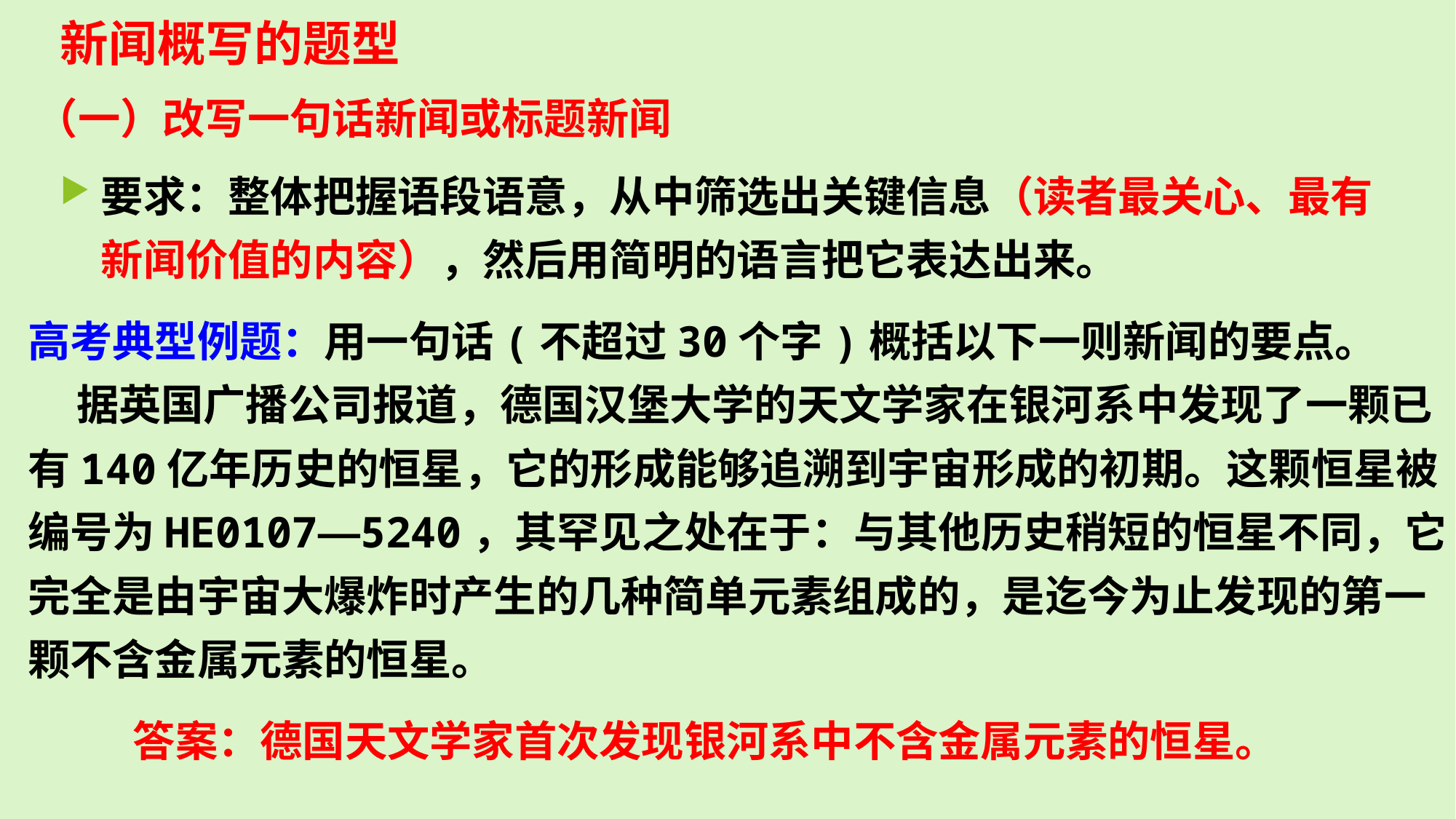

新闻概写的题型
（一）改写一句话新闻或标题新闻
要求：整体把握语段语意，从中筛选出关键信息（读者最关心、最有新闻价值的内容），然后用简明的语言把它表达出来。

高考典型例题：用一句话(不超过30个字)概括以下一则新闻的要点。
    据英国广播公司报道，德国汉堡大学的天文学家在银河系中发现了一颗已有140亿年历史的恒星，它的形成能够追溯到宇宙形成的初期。这颗恒星被编号为HE0107—5240，其罕见之处在于：与其他历史稍短的恒星不同，它完全是由宇宙大爆炸时产生的几种简单元素组成的，是迄今为止发现的第一颗不含金属元素的恒星。

答案：德国天文学家首次发现银河系中不含金属元素的恒星。